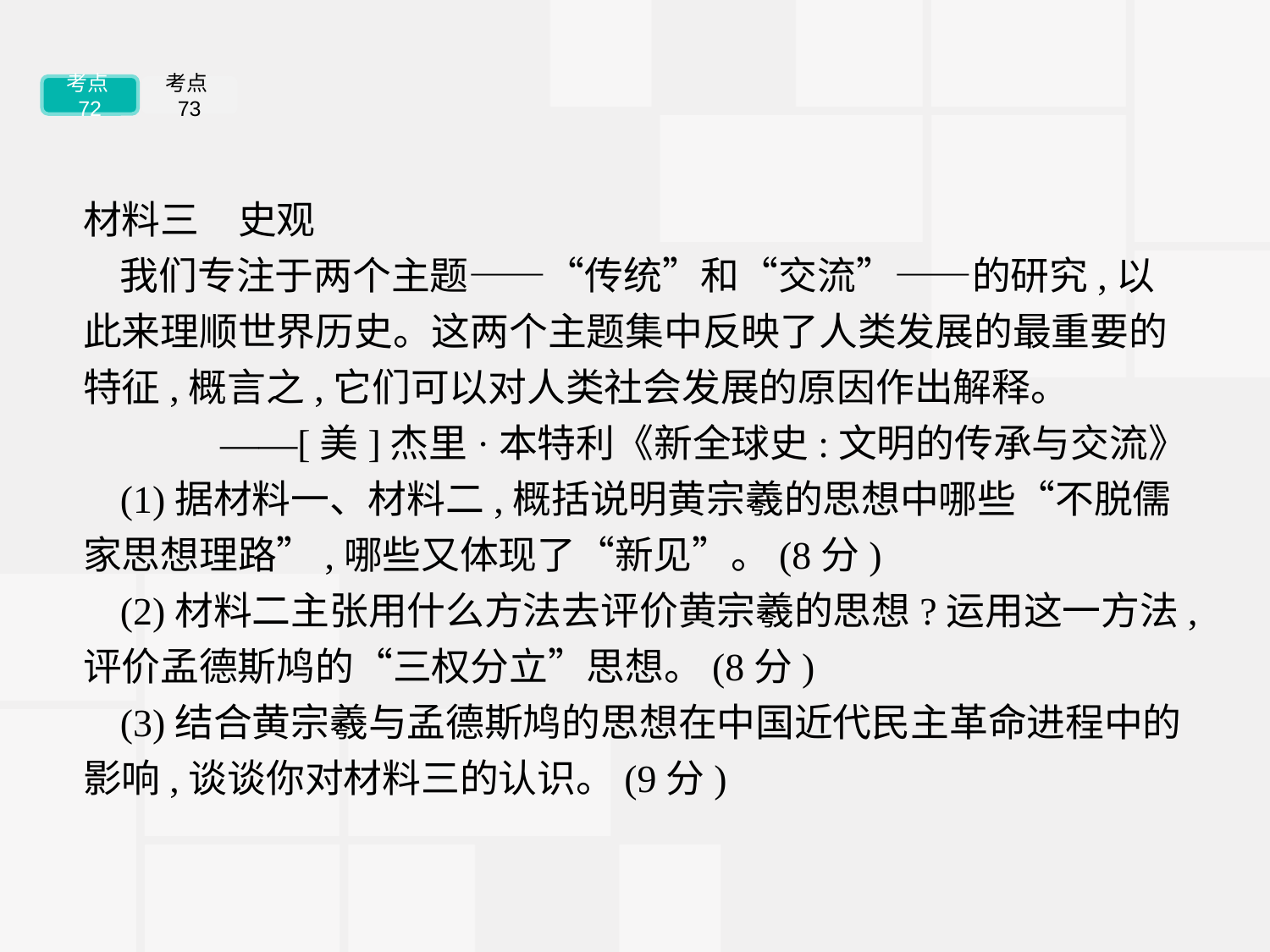

考点72
考点73
材料三　史观
我们专注于两个主题——“传统”和“交流”——的研究,以此来理顺世界历史。这两个主题集中反映了人类发展的最重要的特征,概言之,它们可以对人类社会发展的原因作出解释。
——[美]杰里·本特利《新全球史:文明的传承与交流》
(1)据材料一、材料二,概括说明黄宗羲的思想中哪些“不脱儒家思想理路”,哪些又体现了“新见”。(8分)
(2)材料二主张用什么方法去评价黄宗羲的思想?运用这一方法,评价孟德斯鸠的“三权分立”思想。(8分)
(3)结合黄宗羲与孟德斯鸠的思想在中国近代民主革命进程中的影响,谈谈你对材料三的认识。(9分)